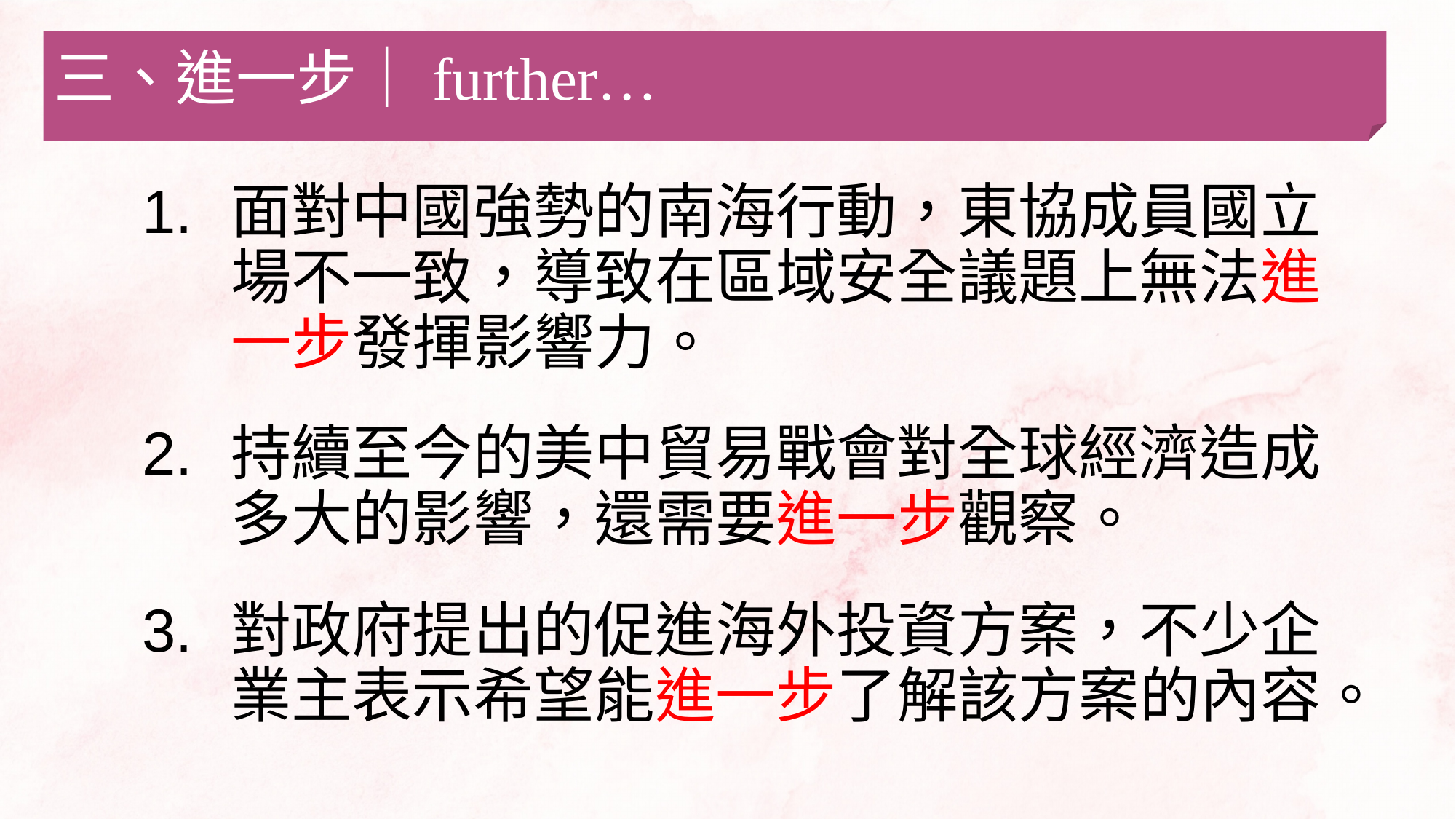

三、進一步｜further…
面對中國強勢的南海行動，東協成員國立場不一致，導致在區域安全議題上無法進一步發揮影響力。
持續至今的美中貿易戰會對全球經濟造成多大的影響，還需要進一步觀察。
對政府提出的促進海外投資方案，不少企業主表示希望能進一步了解該方案的內容。